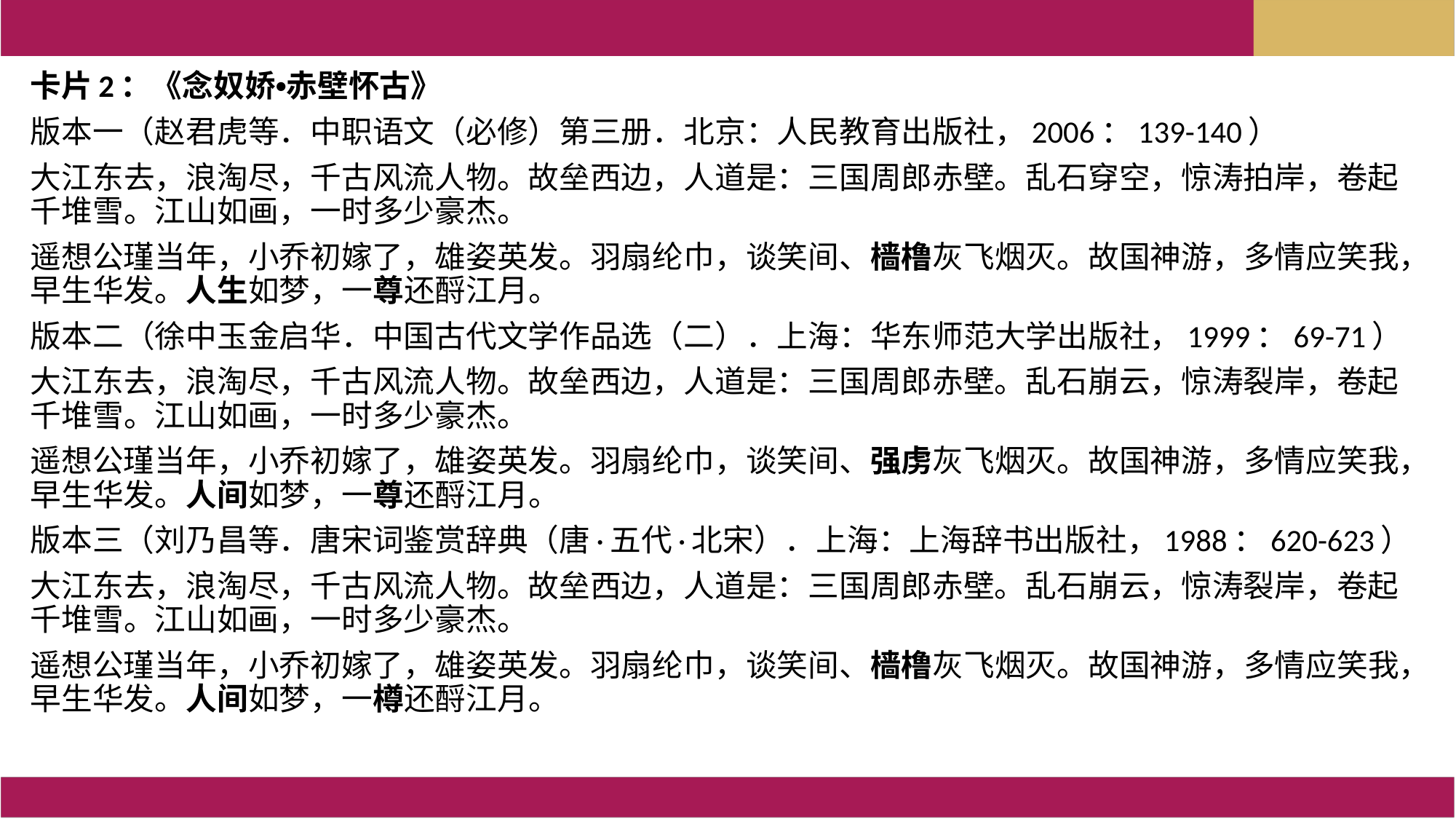

卡片2：《念奴娇•赤壁怀古》
版本一（赵君虎等．中职语文（必修）第三册．北京：人民教育出版社，2006：139-140）
大江东去，浪淘尽，千古风流人物。故垒西边，人道是：三国周郎赤壁。乱石穿空，惊涛拍岸，卷起千堆雪。江山如画，一时多少豪杰。
遥想公瑾当年，小乔初嫁了，雄姿英发。羽扇纶巾，谈笑间、樯橹灰飞烟灭。故国神游，多情应笑我，早生华发。人生如梦，一尊还酹江月。
版本二（徐中玉金启华．中国古代文学作品选（二）．上海：华东师范大学出版社，1999：69-71）
大江东去，浪淘尽，千古风流人物。故垒西边，人道是：三国周郎赤壁。乱石崩云，惊涛裂岸，卷起千堆雪。江山如画，一时多少豪杰。
遥想公瑾当年，小乔初嫁了，雄姿英发。羽扇纶巾，谈笑间、强虏灰飞烟灭。故国神游，多情应笑我，早生华发。人间如梦，一尊还酹江月。
版本三（刘乃昌等．唐宋词鉴赏辞典（唐·五代·北宋）．上海：上海辞书出版社，1988：620-623）
大江东去，浪淘尽，千古风流人物。故垒西边，人道是：三国周郎赤壁。乱石崩云，惊涛裂岸，卷起千堆雪。江山如画，一时多少豪杰。
遥想公瑾当年，小乔初嫁了，雄姿英发。羽扇纶巾，谈笑间、樯橹灰飞烟灭。故国神游，多情应笑我，早生华发。人间如梦，一樽还酹江月。